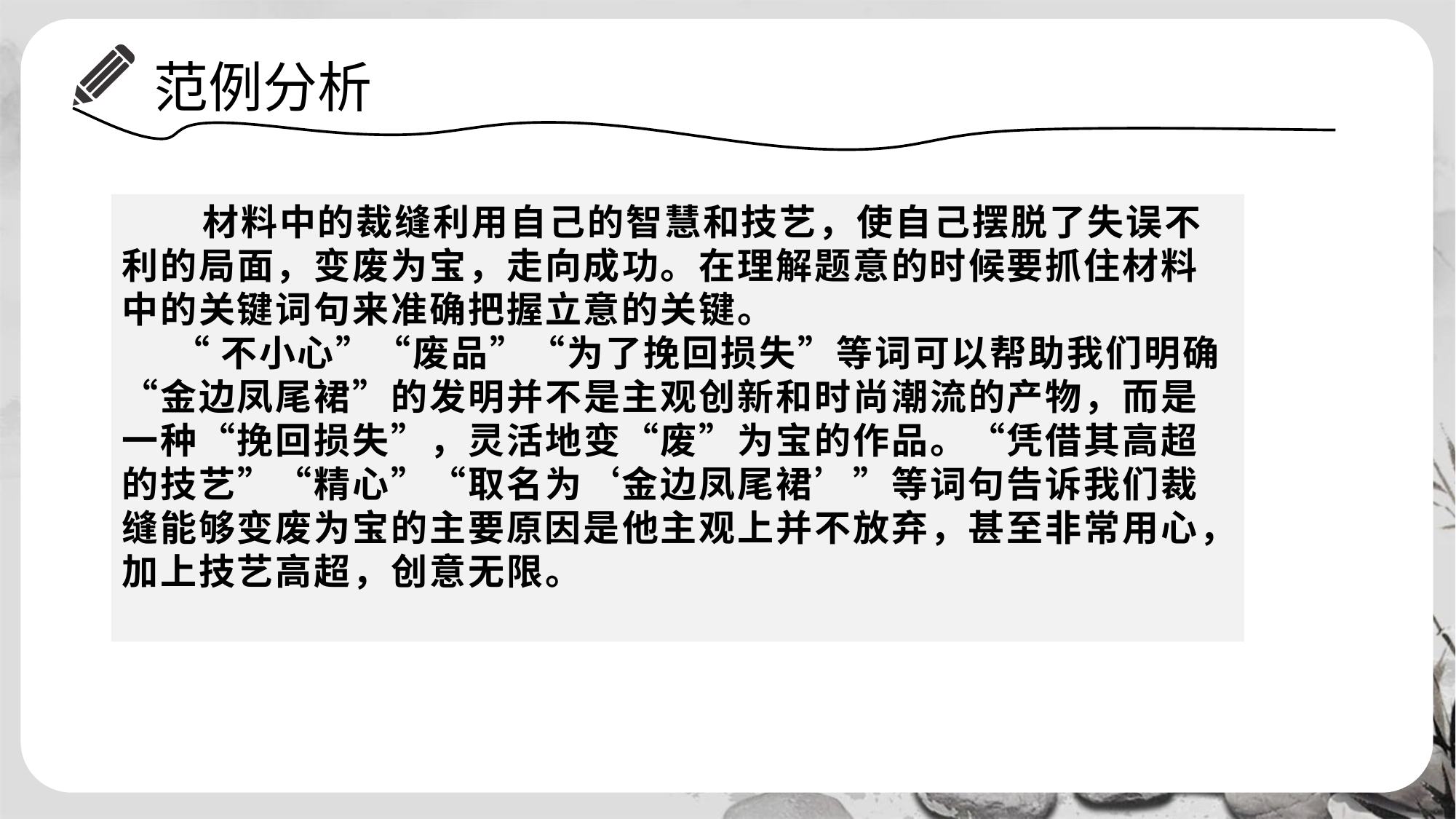

# 范例分析
       材料中的裁缝利用自己的智慧和技艺，使自己摆脱了失误不利的局面，变废为宝，走向成功。在理解题意的时候要抓住材料中的关键词句来准确把握立意的关键。
     “不小心”“废品”“为了挽回损失”等词可以帮助我们明确“金边凤尾裙”的发明并不是主观创新和时尚潮流的产物，而是一种“挽回损失”，灵活地变“废”为宝的作品。“凭借其高超的技艺”“精心”“取名为‘金边凤尾裙’”等词句告诉我们裁缝能够变废为宝的主要原因是他主观上并不放弃，甚至非常用心，加上技艺高超，创意无限。